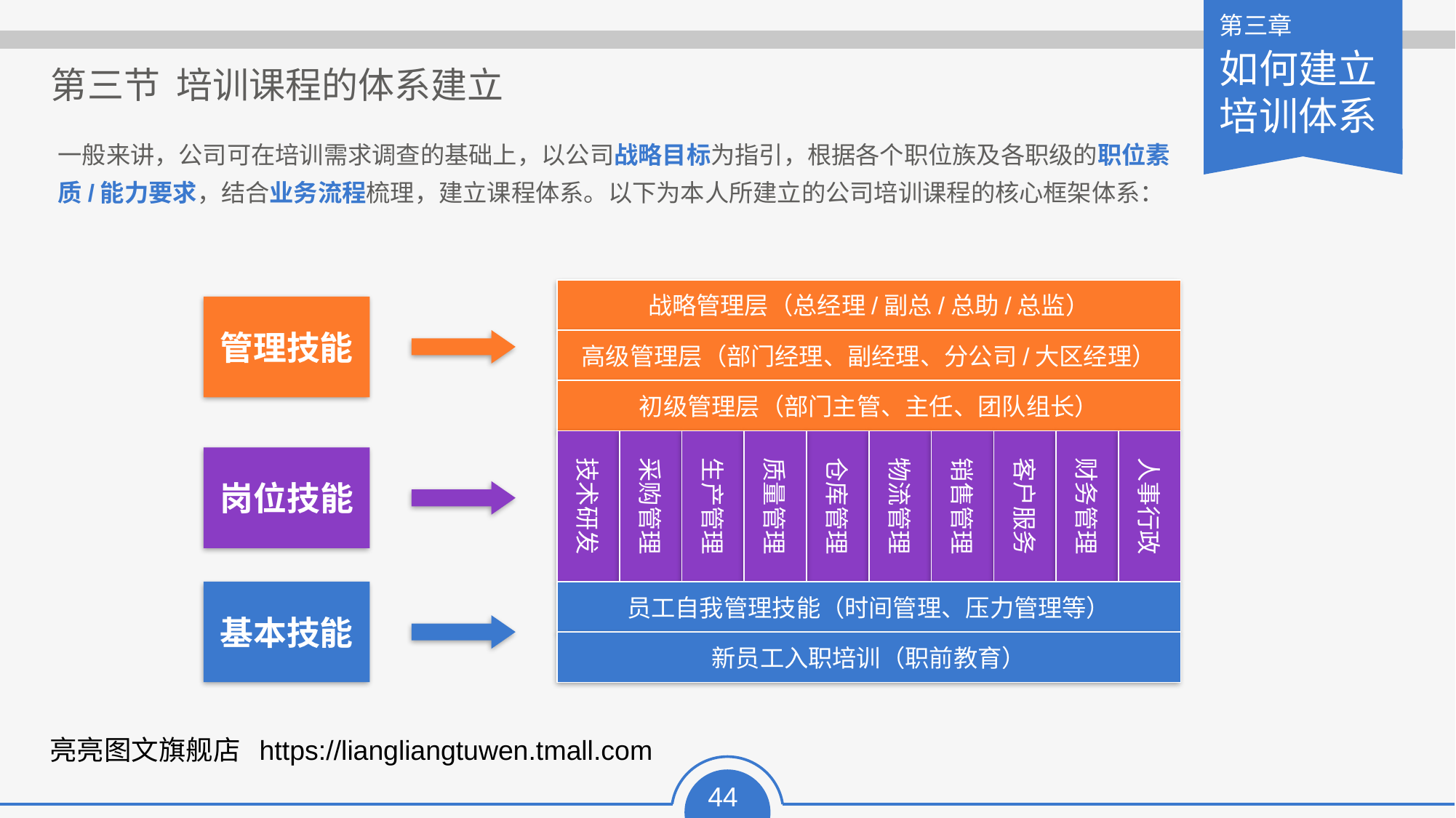

第三节  培训课程的体系建立
一般来讲，公司可在培训需求调查的基础上，以公司战略目标为指引，根据各个职位族及各职级的职位素质/能力要求，结合业务流程梳理，建立课程体系。以下为本人所建立的公司培训课程的核心框架体系：

战略管理层（总经理/副总/总助/总监）
管理技能

高级管理层（部门经理、副经理、分公司/大区经理）
初级管理层（部门主管、主任、团队组长）
技术研发
采购管理
生产管理
质量管理
仓库管理
物流管理
销售管理
市场营销
客户服务
财务管理
人事行政
岗位技能

基本技能
员工自我管理技能（时间管理、压力管理等）

新员工入职培训（职前教育）
亮亮图文旗舰店  https://liangliangtuwen.tmall.com